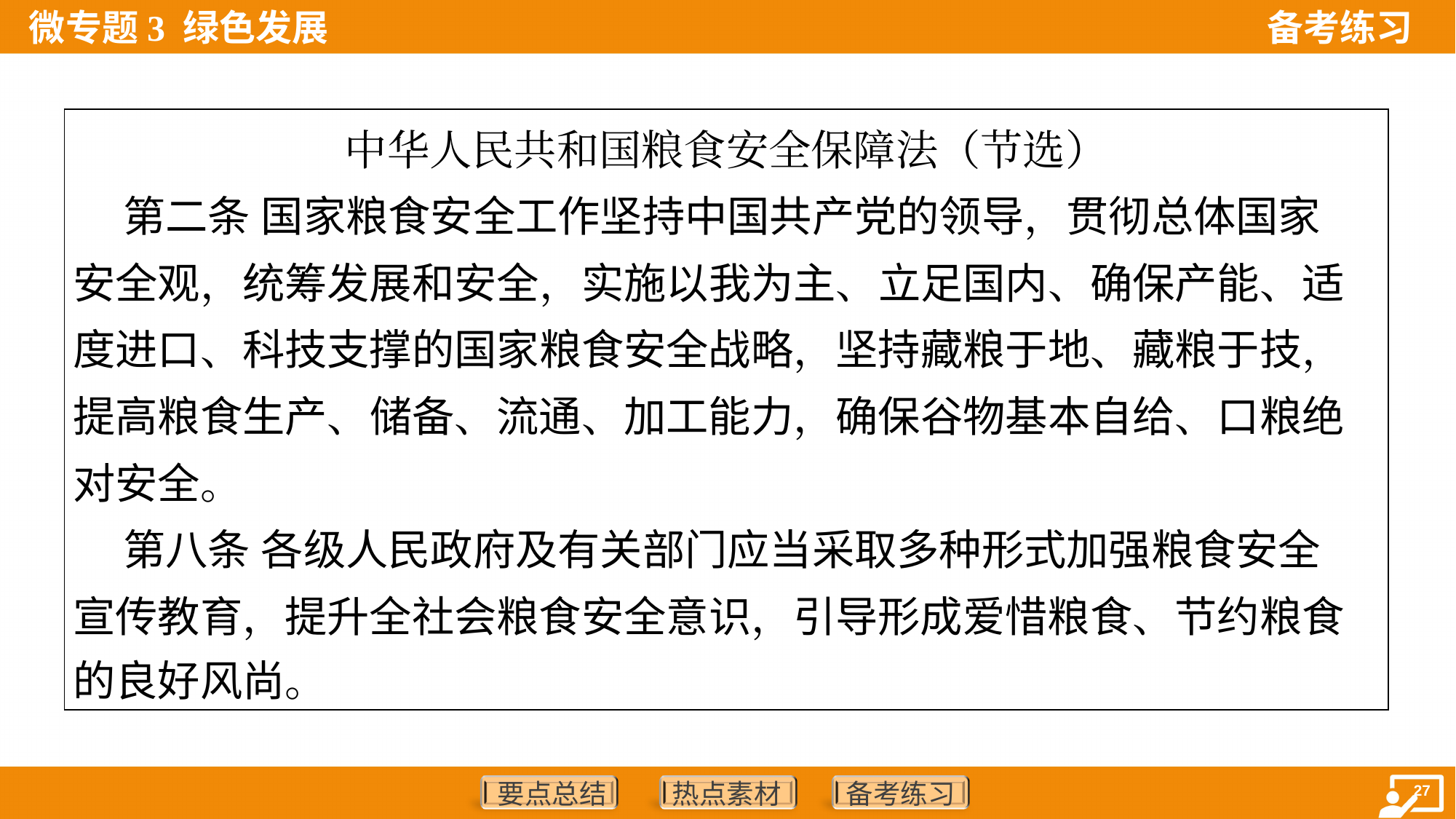

| 中华人民共和国粮食安全保障法（节选） 第二条 国家粮食安全工作坚持中国共产党的领导，贯彻总体国家 安全观，统筹发展和安全，实施以我为主、立足国内、确保产能、适 度进口、科技支撑的国家粮食安全战略，坚持藏粮于地、藏粮于技， 提高粮食生产、储备、流通、加工能力，确保谷物基本自给、口粮绝 对安全。 第八条 各级人民政府及有关部门应当采取多种形式加强粮食安全 宣传教育，提升全社会粮食安全意识，引导形成爱惜粮食、节约粮食 的良好风尚。 |
| --- |